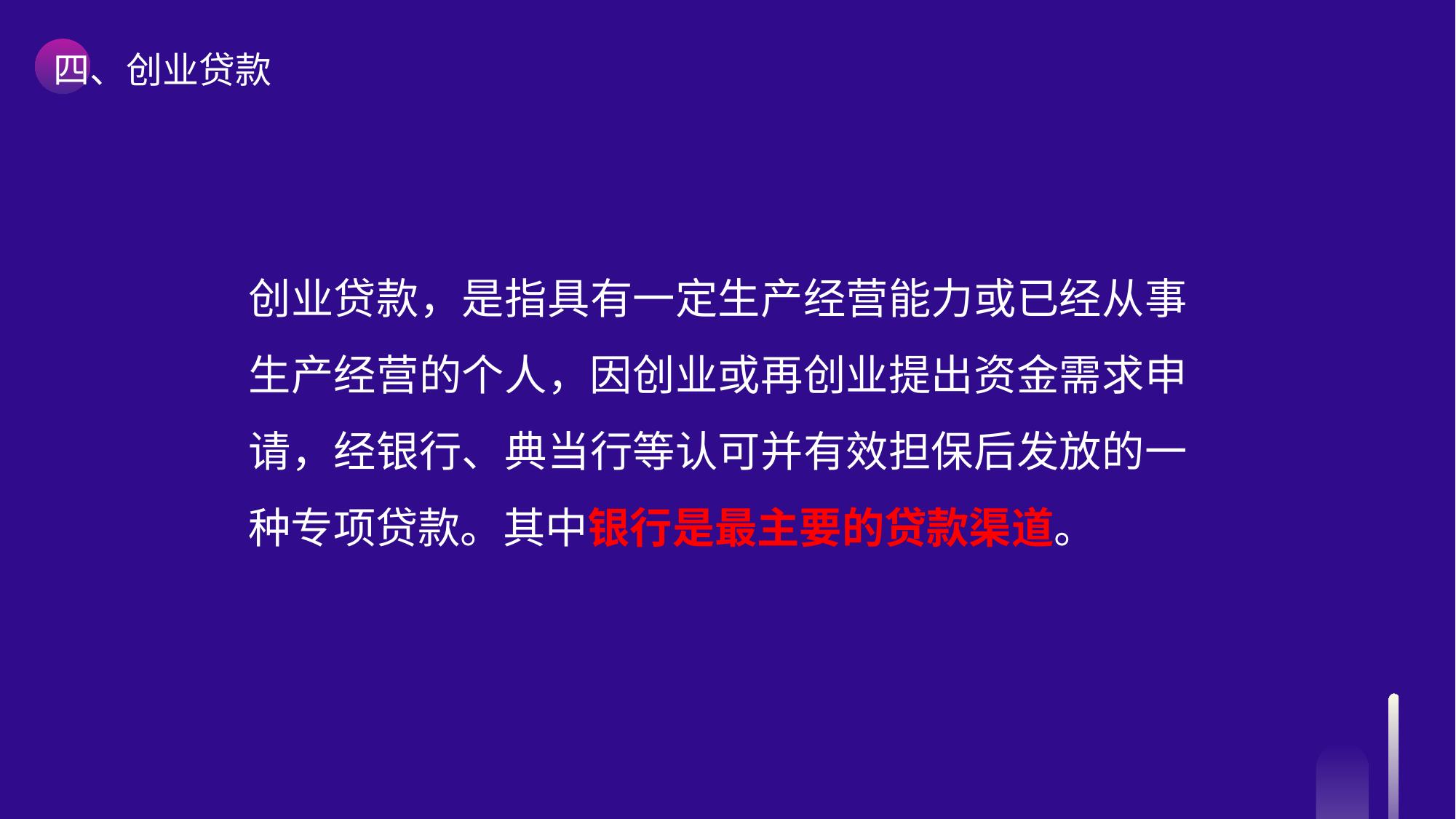

四、创业贷款
创业贷款，是指具有一定生产经营能力或已经从事生产经营的个人，因创业或再创业提出资金需求申请，经银行、典当行等认可并有效担保后发放的一种专项贷款。其中银行是最主要的贷款渠道。